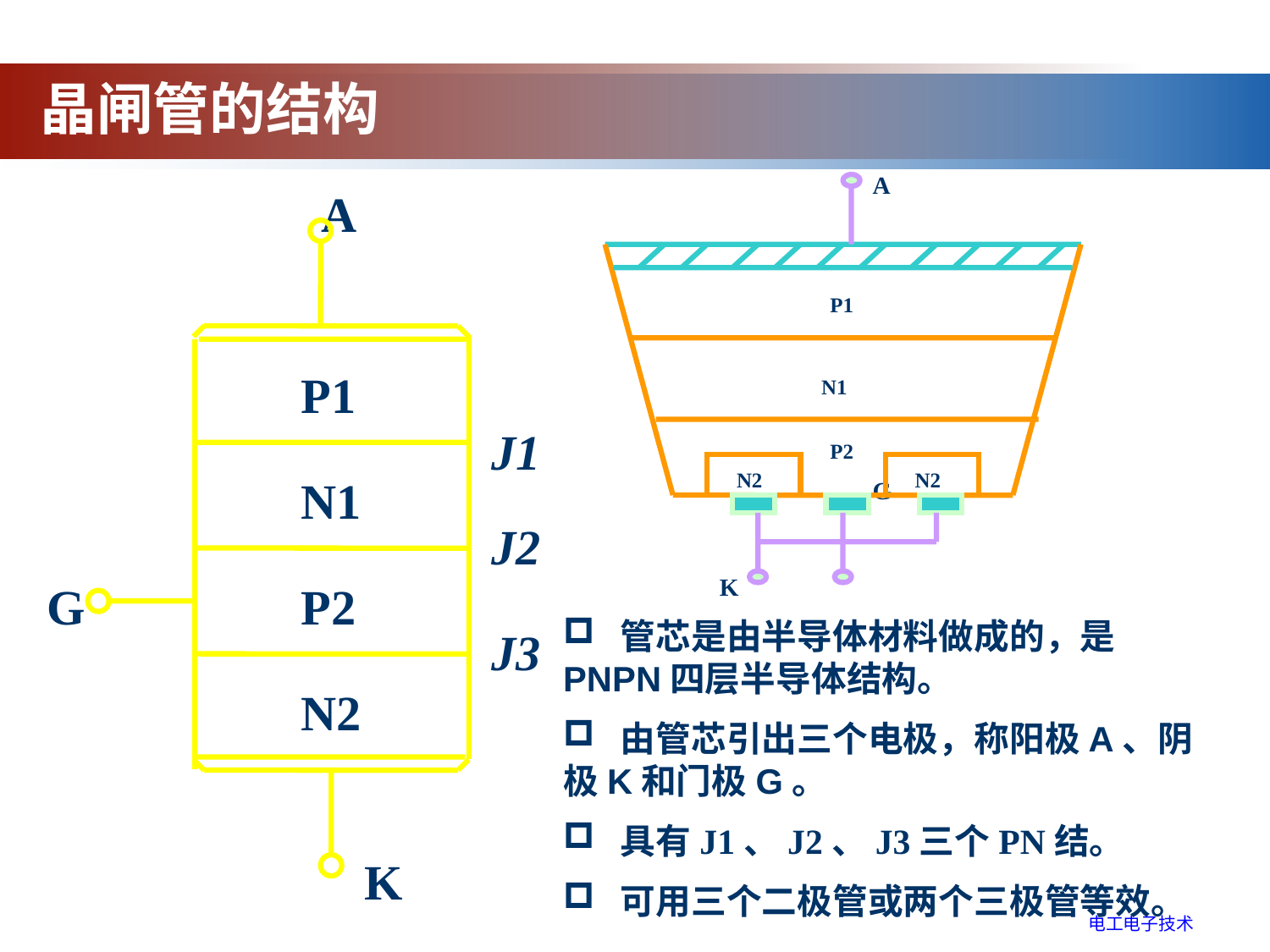

晶闸管的结构
A

P1

N1

P2

N2
N2

K
A

P1
J1

N1
J2

G
P2

J3

N2

K

G
  管芯是由半导体材料做成的，是PNPN四层半导体结构。
  由管芯引出三个电极，称阳极A、阴极K和门极G。
  具有J1、J2、J3三个PN结。
  可用三个二极管或两个三极管等效。
电工电子技术